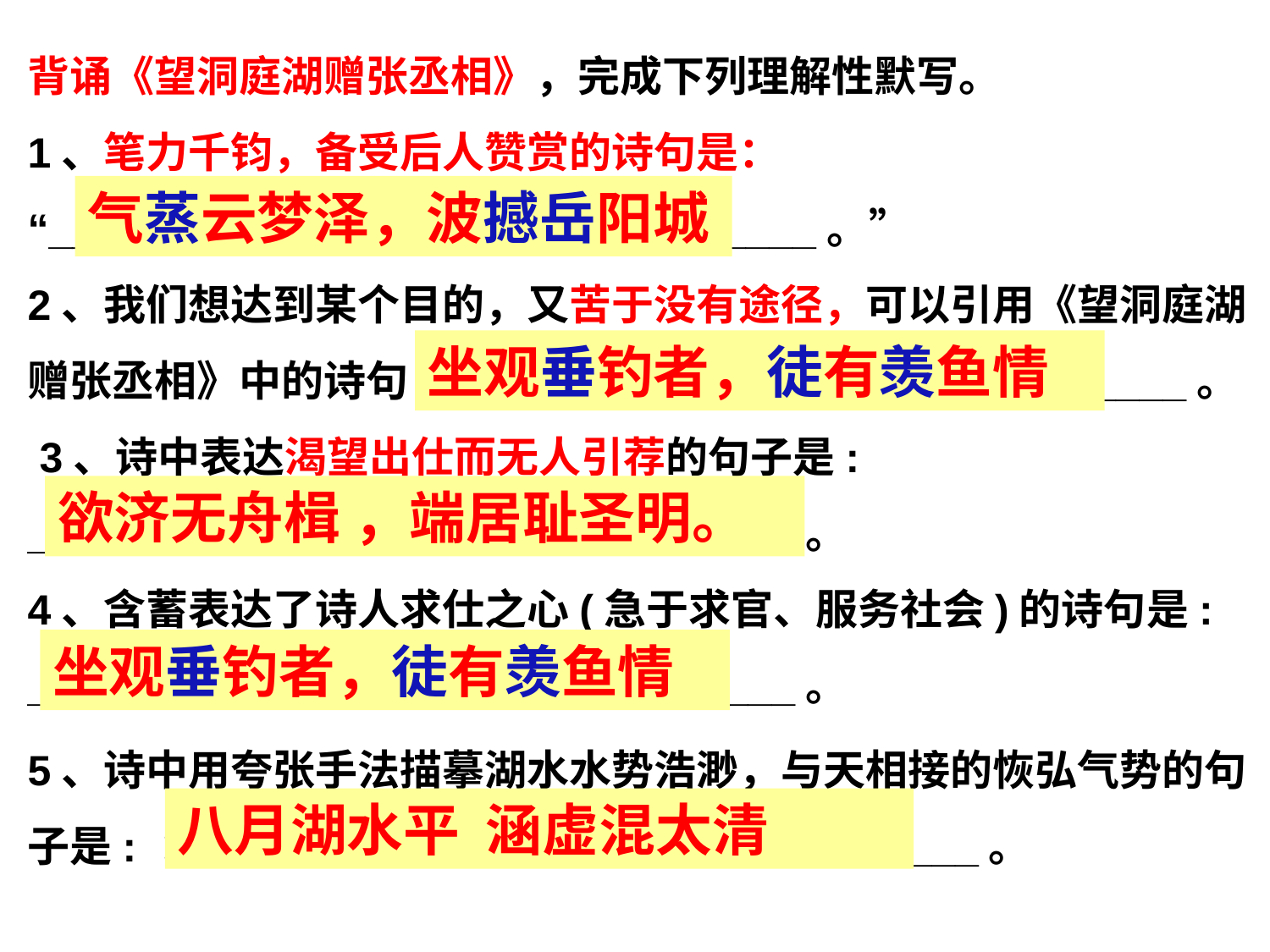

背诵《望洞庭湖赠张丞相》，完成下列理解性默写。
1、笔力千钧，备受后人赞赏的诗句是：
“_______________，_______________。”
2、我们想达到某个目的，又苦于没有途径，可以引用《望洞庭湖赠张丞相》中的诗句_______________，_______________。
 3、诗中表达渴望出仕而无人引荐的句子是:
_______________，_______________。
4、含蓄表达了诗人求仕之心(急于求官、服务社会)的诗句是:
_______________，_______________。
5、诗中用夸张手法描摹湖水水势浩渺，与天相接的恢弘气势的句子是: ：_______________，_______________。

气蒸云梦泽，波撼岳阳城
坐观垂钓者，徒有羡鱼情
欲济无舟楫 ，端居耻圣明。
坐观垂钓者，徒有羡鱼情
八月湖水平  涵虚混太清